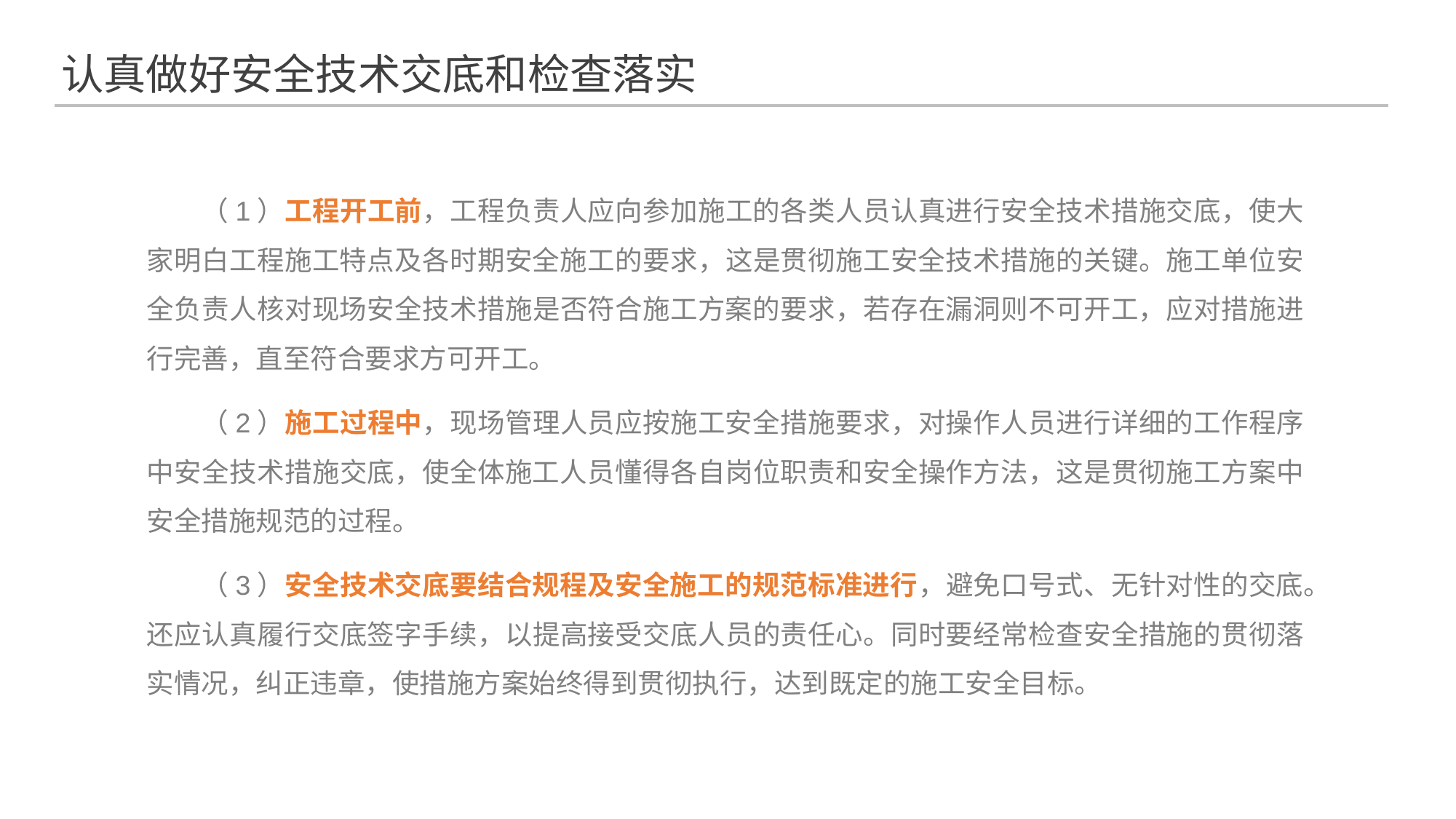

认真做好安全技术交底和检查落实
（1）工程开工前，工程负责人应向参加施工的各类人员认真进行安全技术措施交底，使大家明白工程施工特点及各时期安全施工的要求，这是贯彻施工安全技术措施的关键。施工单位安全负责人核对现场安全技术措施是否符合施工方案的要求，若存在漏洞则不可开工，应对措施进行完善，直至符合要求方可开工。
（2）施工过程中，现场管理人员应按施工安全措施要求，对操作人员进行详细的工作程序中安全技术措施交底，使全体施工人员懂得各自岗位职责和安全操作方法，这是贯彻施工方案中安全措施规范的过程。
（3）安全技术交底要结合规程及安全施工的规范标准进行，避免口号式、无针对性的交底。还应认真履行交底签字手续，以提高接受交底人员的责任心。同时要经常检查安全措施的贯彻落实情况，纠正违章，使措施方案始终得到贯彻执行，达到既定的施工安全目标。